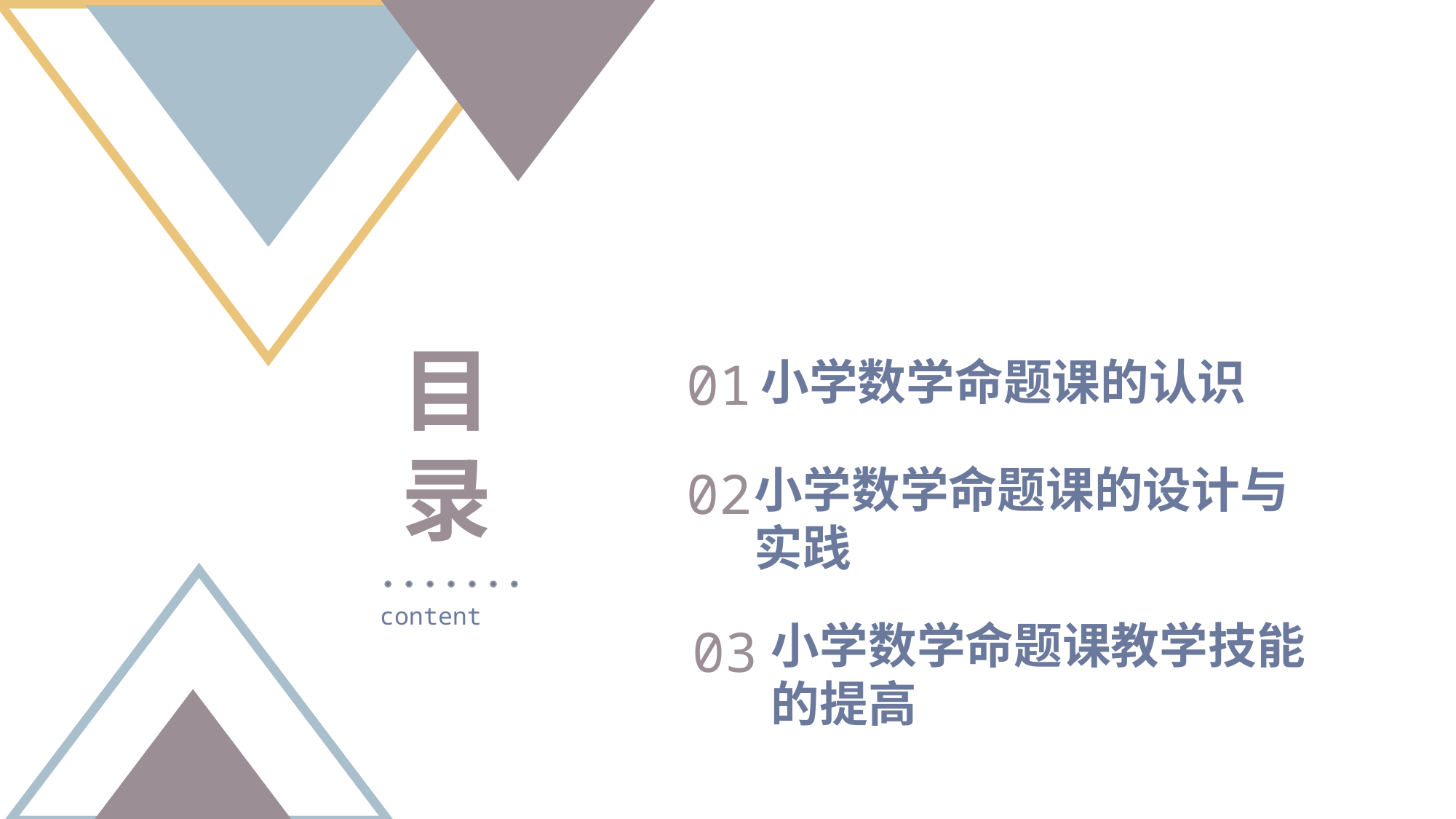

目 录
01
小学数学命题课的认识
小学数学命题课的设计与实践
02

content
小学数学命题课教学技能的提高
03